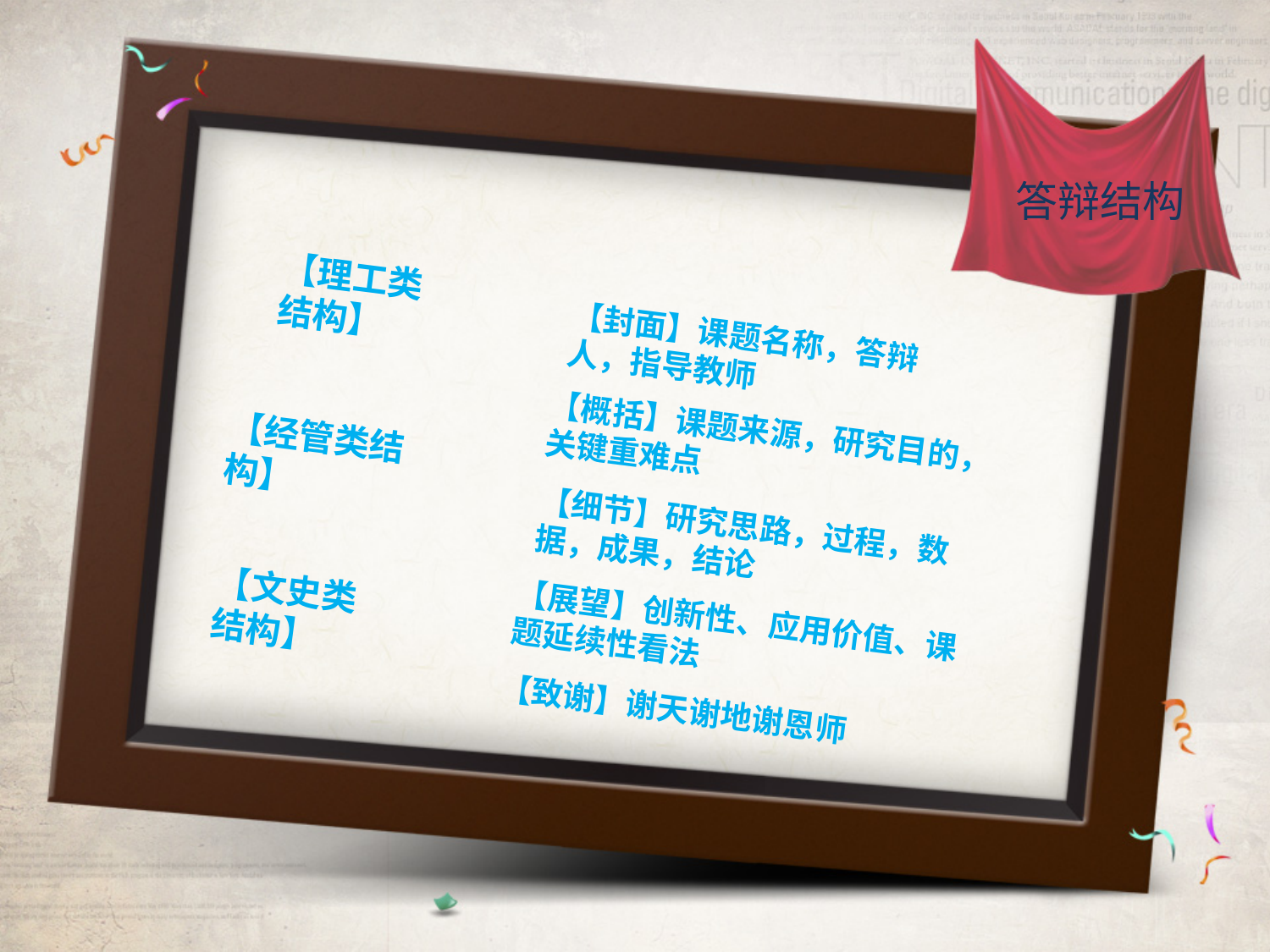

答辩结构
【理工类结构】
【封面】课题名称，答辩人，指导教师
【概括】课题来源，研究目的，关键重难点
【经管类结构】
【细节】研究思路，过程，数据，成果，结论
【文史类结构】
【展望】创新性、应用价值、课题延续性看法
【致谢】谢天谢地谢恩师